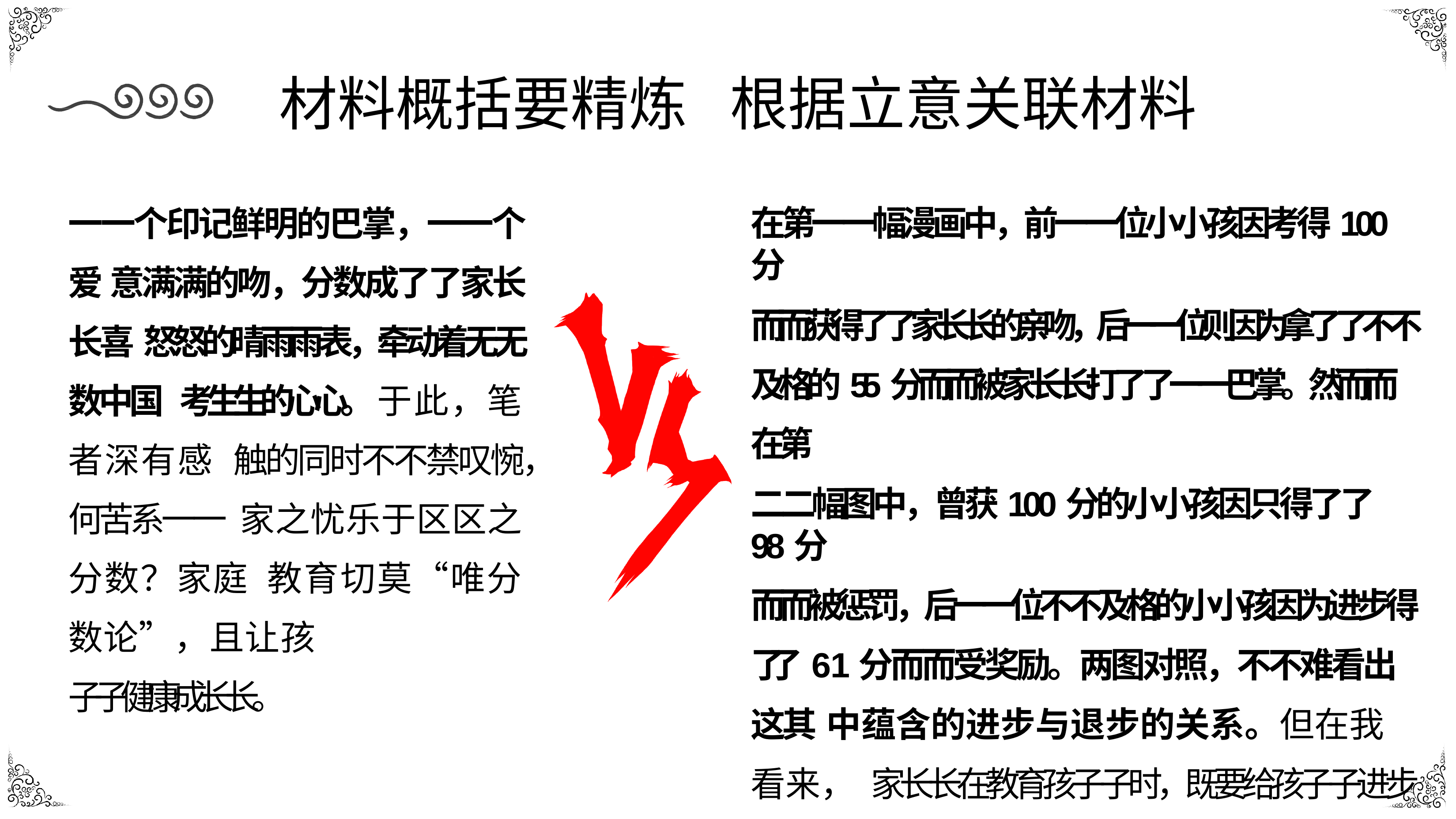

# 材料概括要精炼
根据立意关联材料

⼀一个印记鲜明的巴掌，⼀一个爱  意满满的吻，分数成了了家⻓长喜  怒怒的晴⾬雨表，牵动着⽆无数中国  考⽣生的⼼心。于此，笔者深有感  触的同时不不禁叹惋，何苦系⼀一  家之忧乐于区区之分数？家庭  教育切莫“唯分数论”，且让孩
⼦子健康成⻓长。
在第⼀一幅漫画中，前⼀一位⼩小孩因考得100分
⽽而获得了了家⻓长的亲吻，后⼀一位则因为拿了了不不  及格的55分⽽而被家⻓长打了了⼀一巴掌。然⽽而在第
⼆二幅图中，曾获100分的⼩小孩因只得了了98分
⽽而被惩罚，后⼀一位不不及格的⼩小孩因为进步得  了了61分⽽而受奖励。两图对照，不不难看出这其  中蕴含的进步与退步的关系。但在我看来，  家⻓长在教育孩⼦子时，既要给孩⼦子进步的⿎鼓  励，也应给孩⼦子留留有⼀一定的退步空间。
173字